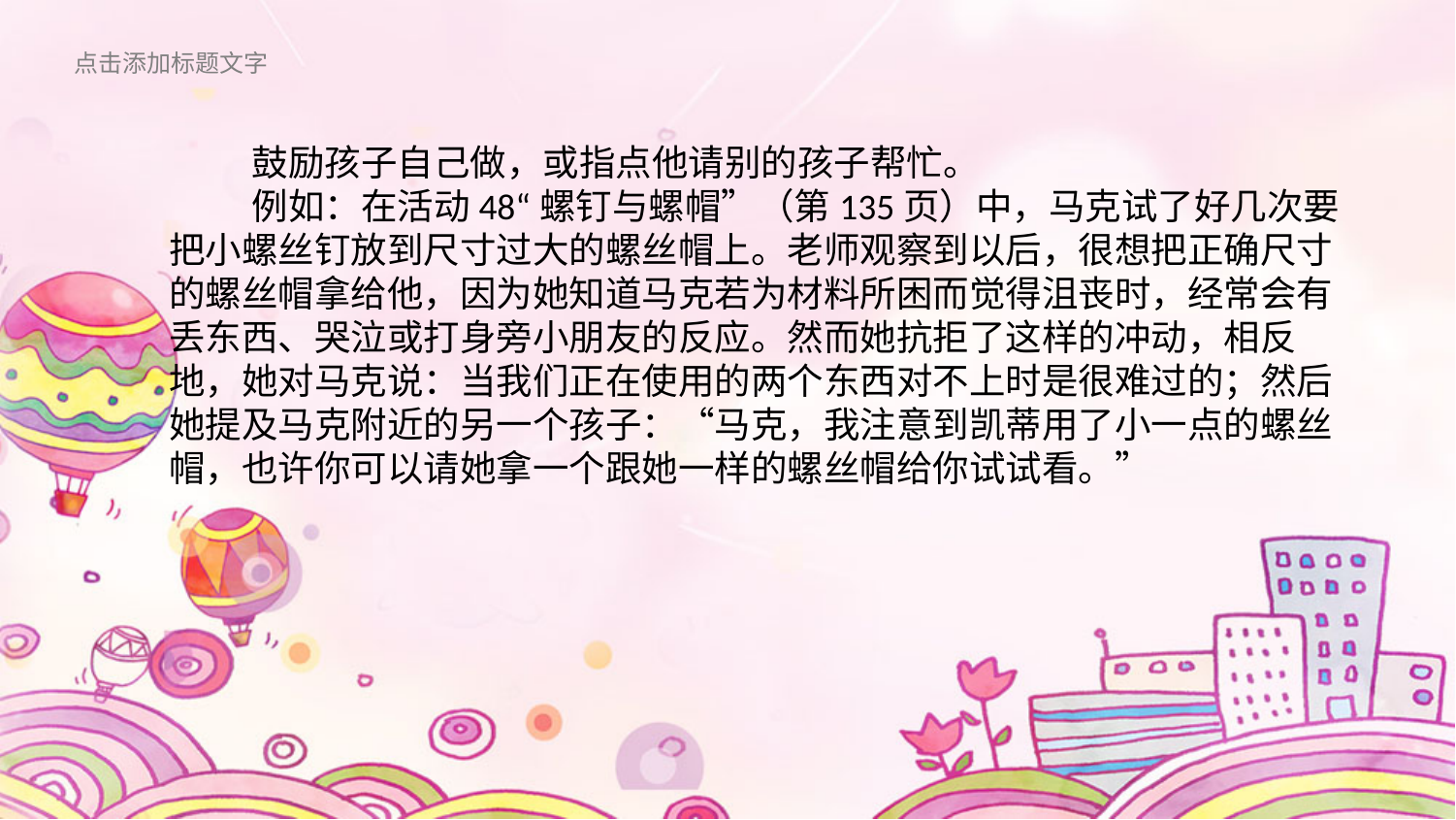

鼓励孩子自己做，或指点他请别的孩子帮忙。
         例如：在活动48“螺钉与螺帽”（第135页）中，马克试了好几次要把小螺丝钉放到尺寸过大的螺丝帽上。老师观察到以后，很想把正确尺寸的螺丝帽拿给他，因为她知道马克若为材料所困而觉得沮丧时，经常会有丢东西、哭泣或打身旁小朋友的反应。然而她抗拒了这样的冲动，相反地，她对马克说：当我们正在使用的两个东西对不上时是很难过的；然后她提及马克附近的另一个孩子：“马克，我注意到凯蒂用了小一点的螺丝帽，也许你可以请她拿一个跟她一样的螺丝帽给你试试看。”